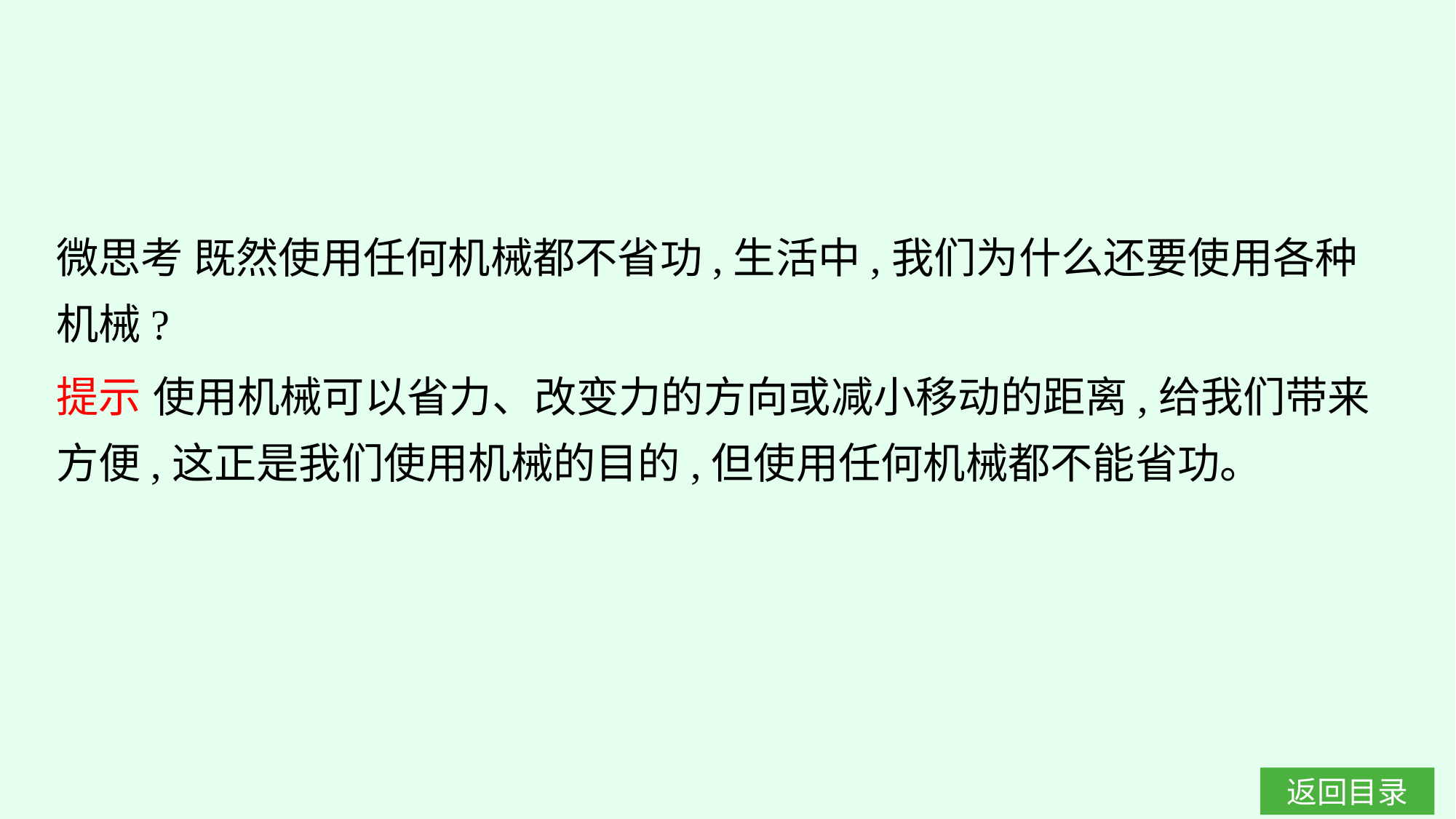

微思考 既然使用任何机械都不省功,生活中,我们为什么还要使用各种机械?
提示 使用机械可以省力、改变力的方向或减小移动的距离,给我们带来方便,这正是我们使用机械的目的,但使用任何机械都不能省功。